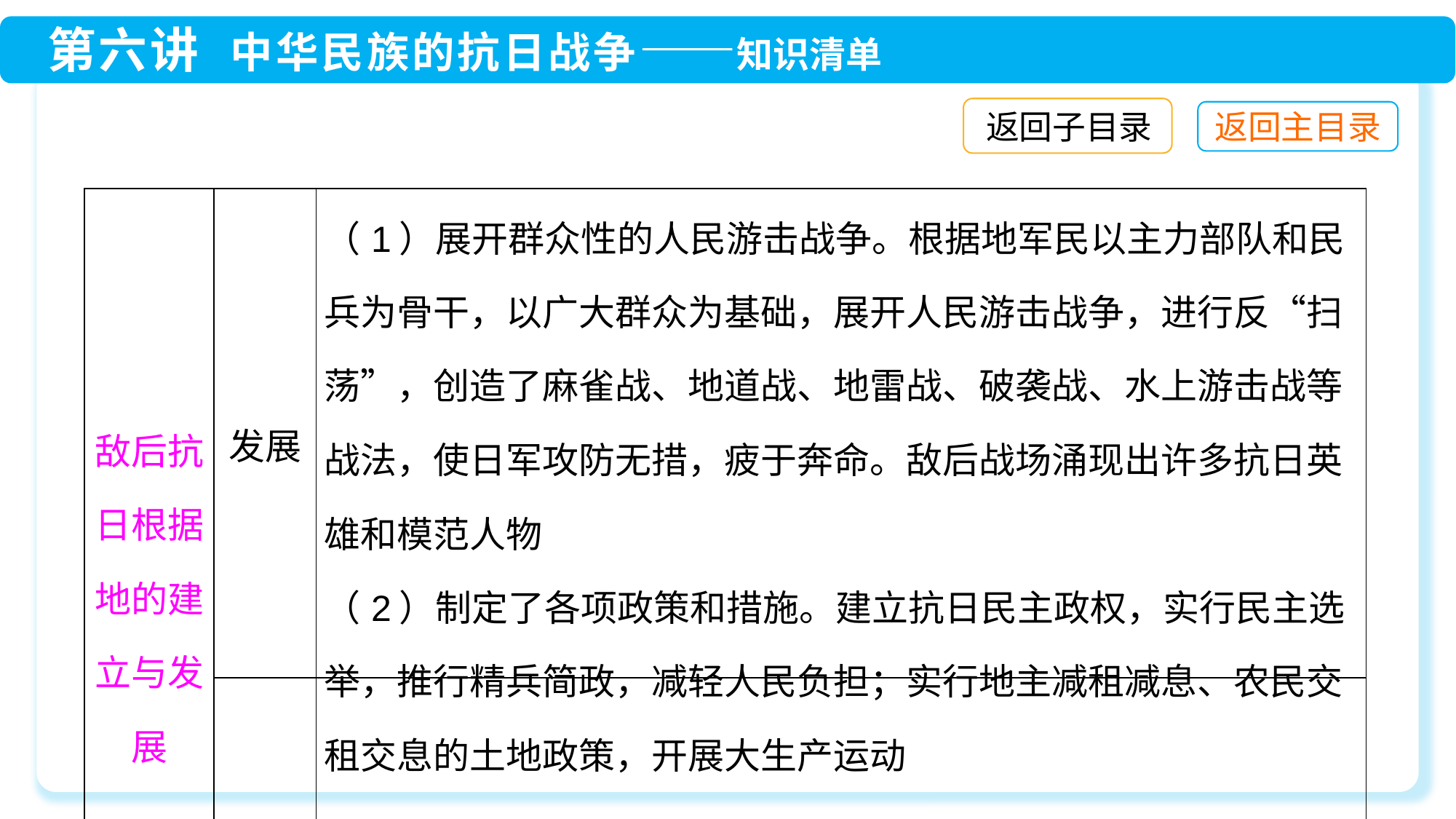

返回子目录
| 敌后抗日根据地的建立与发展 | 发展 | （1）展开群众性的人民游击战争。根据地军民以主力部队和民兵为骨干，以广大群众为基础，展开人民游击战争，进行反“扫荡”，创造了麻雀战、地道战、地雷战、破袭战、水上游击战等战法，使日军攻防无措，疲于奔命。敌后战场涌现出许多抗日英雄和模范人物 （2）制定了各项政策和措施。建立抗日民主政权，实行民主选举，推行精兵简政，减轻人民负担；实行地主减租减息、农民交租交息的土地政策，开展大生产运动 |
| --- | --- | --- |
|  | 意义 | 敌后战场与正面战场相互配合，构成了中国抗日战争的整体 |